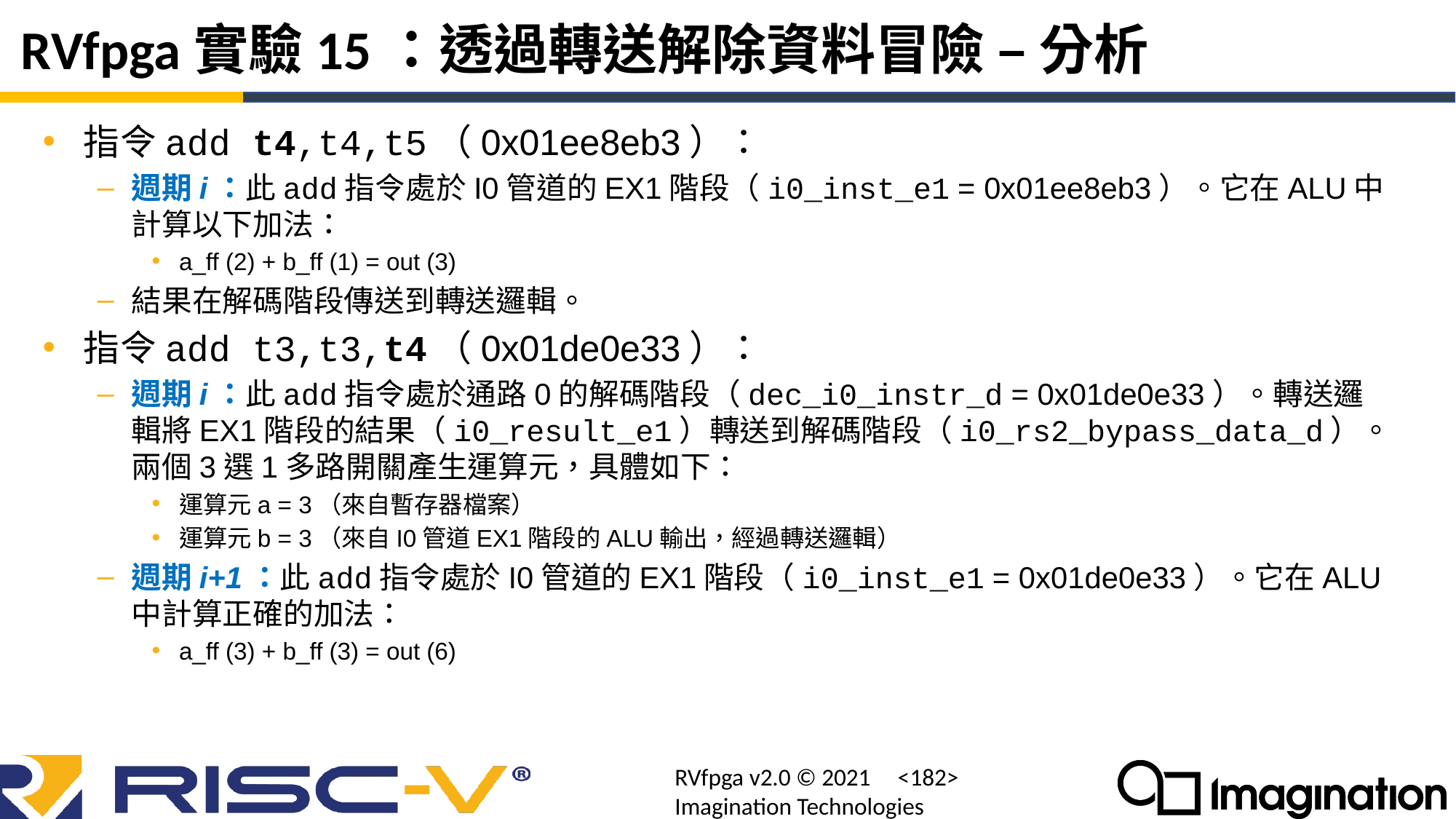

# RVfpga實驗15：透過轉送解除資料冒險 – 分析
指令add t4,t4,t5（0x01ee8eb3）：
週期i：此add指令處於I0管道的EX1階段（i0_inst_e1 = 0x01ee8eb3）。它在ALU中計算以下加法：
a_ff (2) + b_ff (1) = out (3)
結果在解碼階段傳送到轉送邏輯。
指令add t3,t3,t4（0x01de0e33）：
週期i：此add指令處於通路0的解碼階段（dec_i0_instr_d = 0x01de0e33）。轉送邏輯將EX1階段的結果（i0_result_e1）轉送到解碼階段（i0_rs2_bypass_data_d）。兩個3選1多路開關產生運算元，具體如下：
運算元a = 3（來自暫存器檔案）
運算元b = 3（來自I0管道EX1階段的ALU輸出，經過轉送邏輯）
週期i+1：此add指令處於I0管道的EX1階段（i0_inst_e1 = 0x01de0e33）。它在ALU中計算正確的加法：
a_ff (3) + b_ff (3) = out (6)